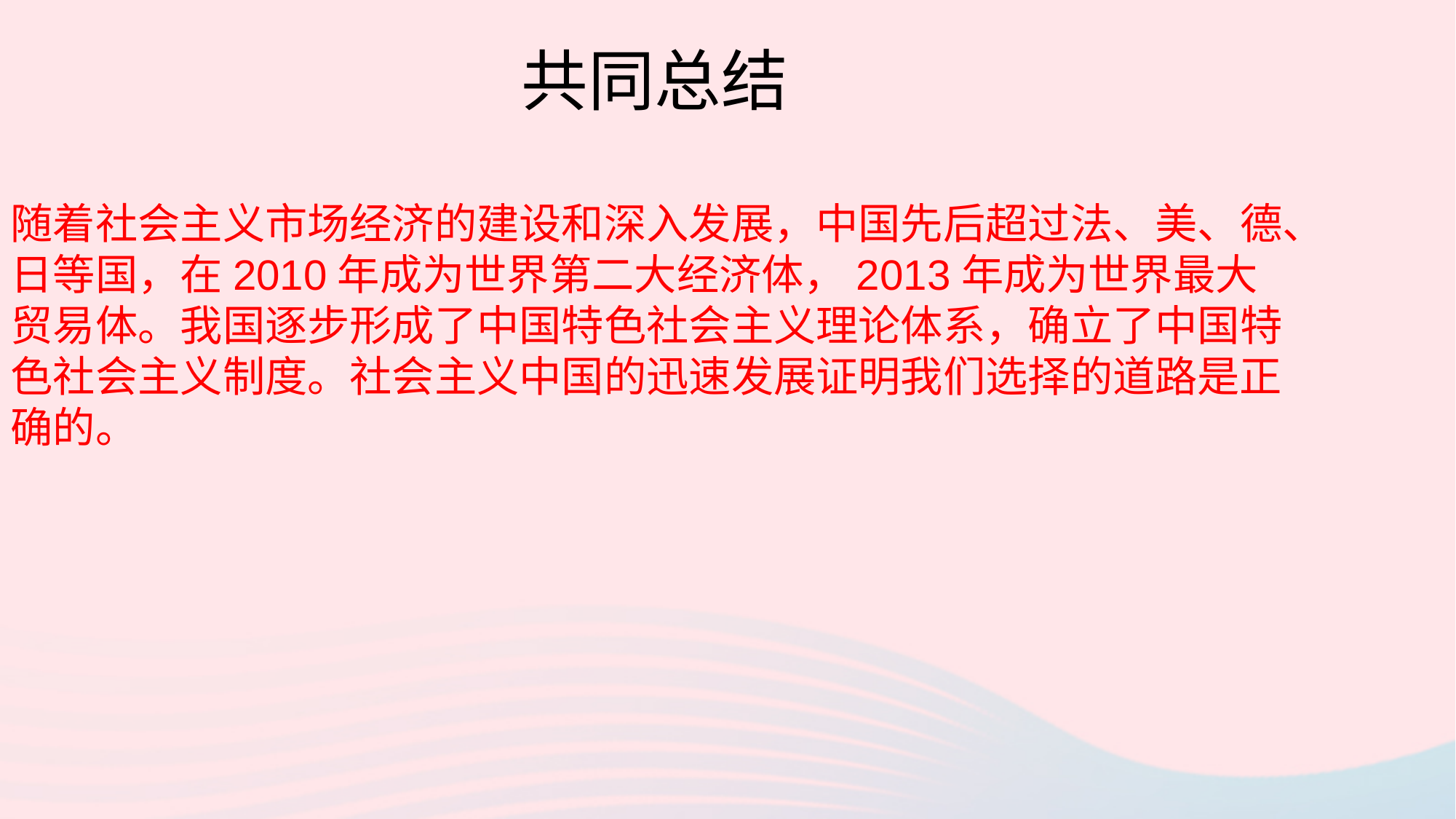

共同总结
随着社会主义市场经济的建设和深入发展，中国先后超过法、美、德、日等国，在2010年成为世界第二大经济体，2013年成为世界最大贸易体。我国逐步形成了中国特色社会主义理论体系，确立了中国特色社会主义制度。社会主义中国的迅速发展证明我们选择的道路是正确的。